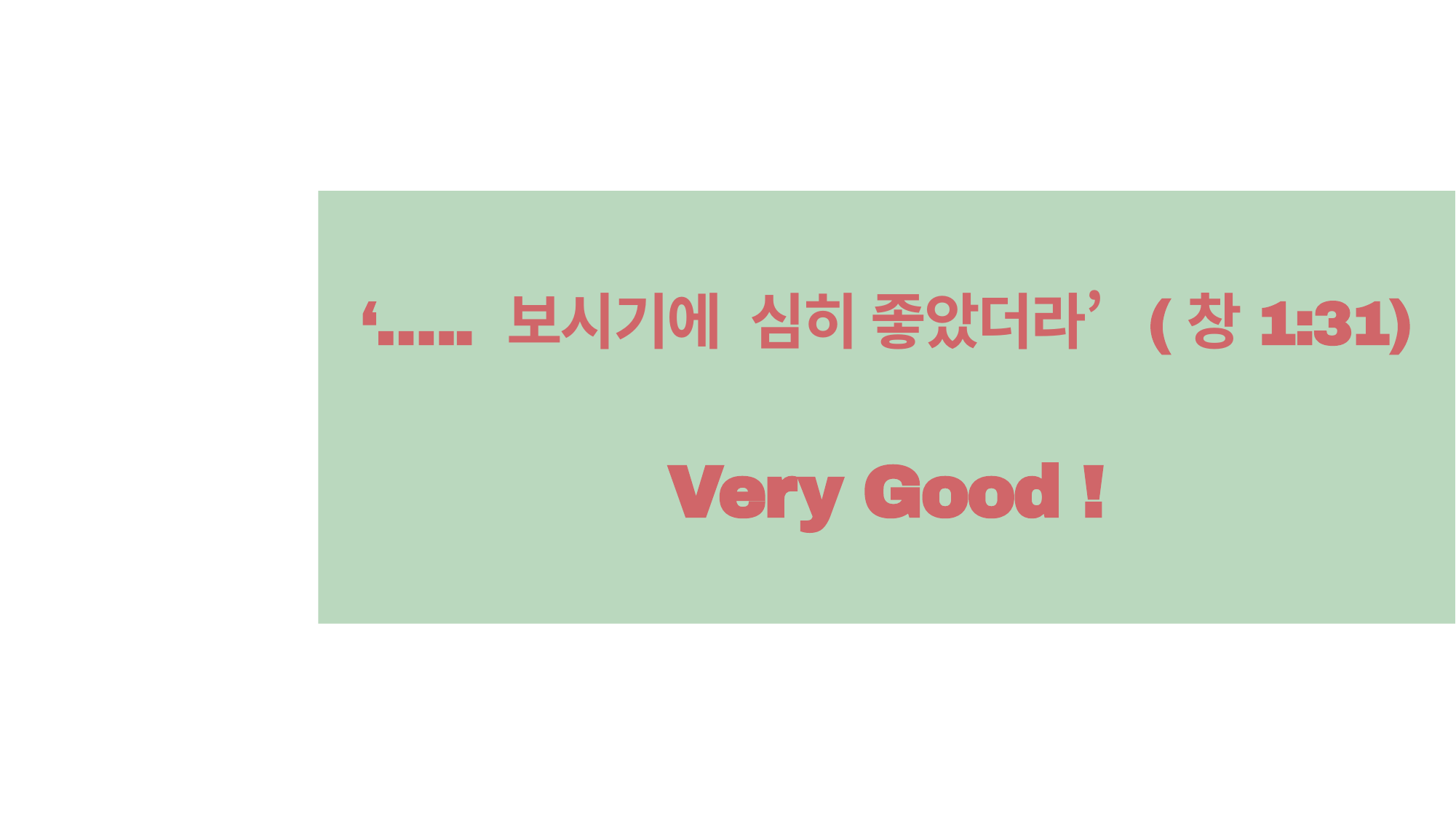

‘….. 보시기에  심히 좋았더라’  (창1:31)

Very Good !